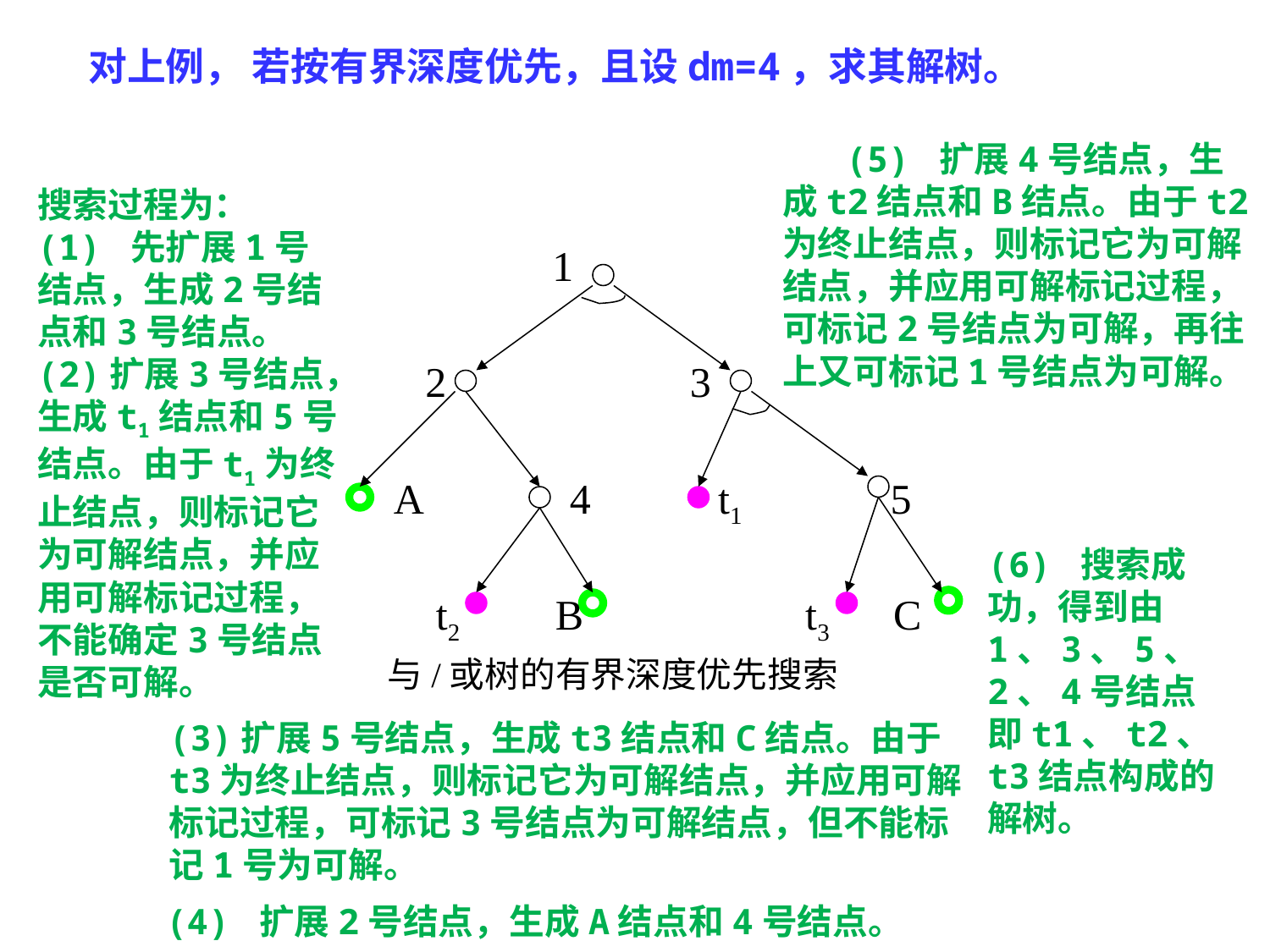

对上例， 若按有界深度优先，且设dm=4，求其解树。
   (5) 扩展4号结点，生成t2结点和B结点。由于t2为终止结点，则标记它为可解结点，并应用可解标记过程，可标记2号结点为可解，再往上又可标记1号结点为可解。
搜索过程为：
(1) 先扩展1号结点，生成2号结点和3号结点。
(2)扩展3号结点，生成t1结点和5号结点。由于t1为终止结点，则标记它为可解结点，并应用可解标记过程，不能确定3号结点是否可解。

1

2                       3

A              4            t1              5

(6) 搜索成功，得到由1、3、5、2、4号结点即t1、t2、t3结点构成的解树。
  t2         B                     t3      C

与/或树的有界深度优先搜索
(3)扩展5号结点，生成t3结点和C结点。由于t3为终止结点，则标记它为可解结点，并应用可解标记过程，可标记3号结点为可解结点，但不能标记1号为可解。
(4) 扩展2号结点，生成A结点和4号结点。